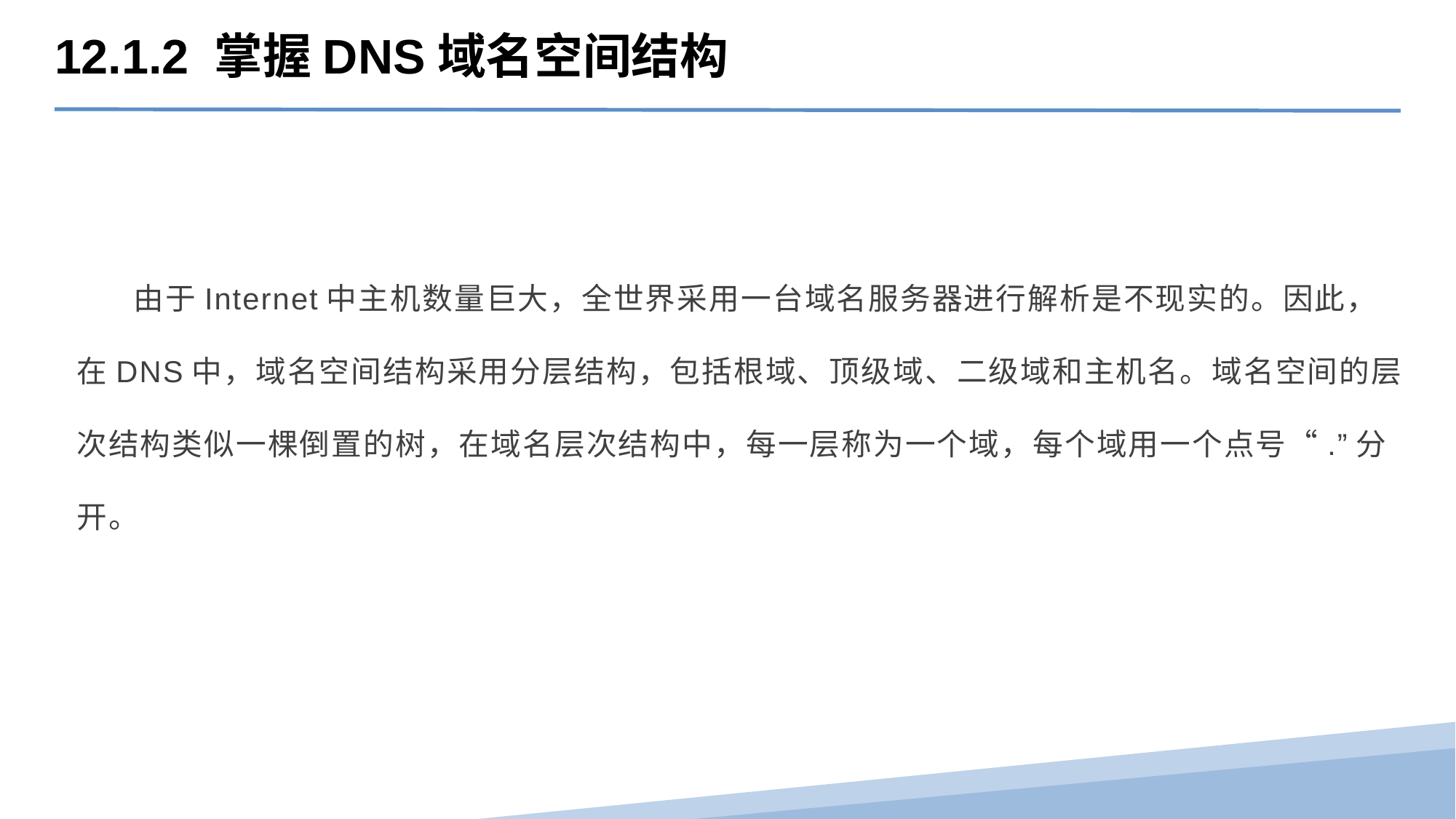

12.1.2 掌握DNS域名空间结构
      由于Internet中主机数量巨大，全世界采用一台域名服务器进行解析是不现实的。因此，在DNS中，域名空间结构采用分层结构，包括根域、顶级域、二级域和主机名。域名空间的层次结构类似一棵倒置的树，在域名层次结构中，每一层称为一个域，每个域用一个点号“.”分开。